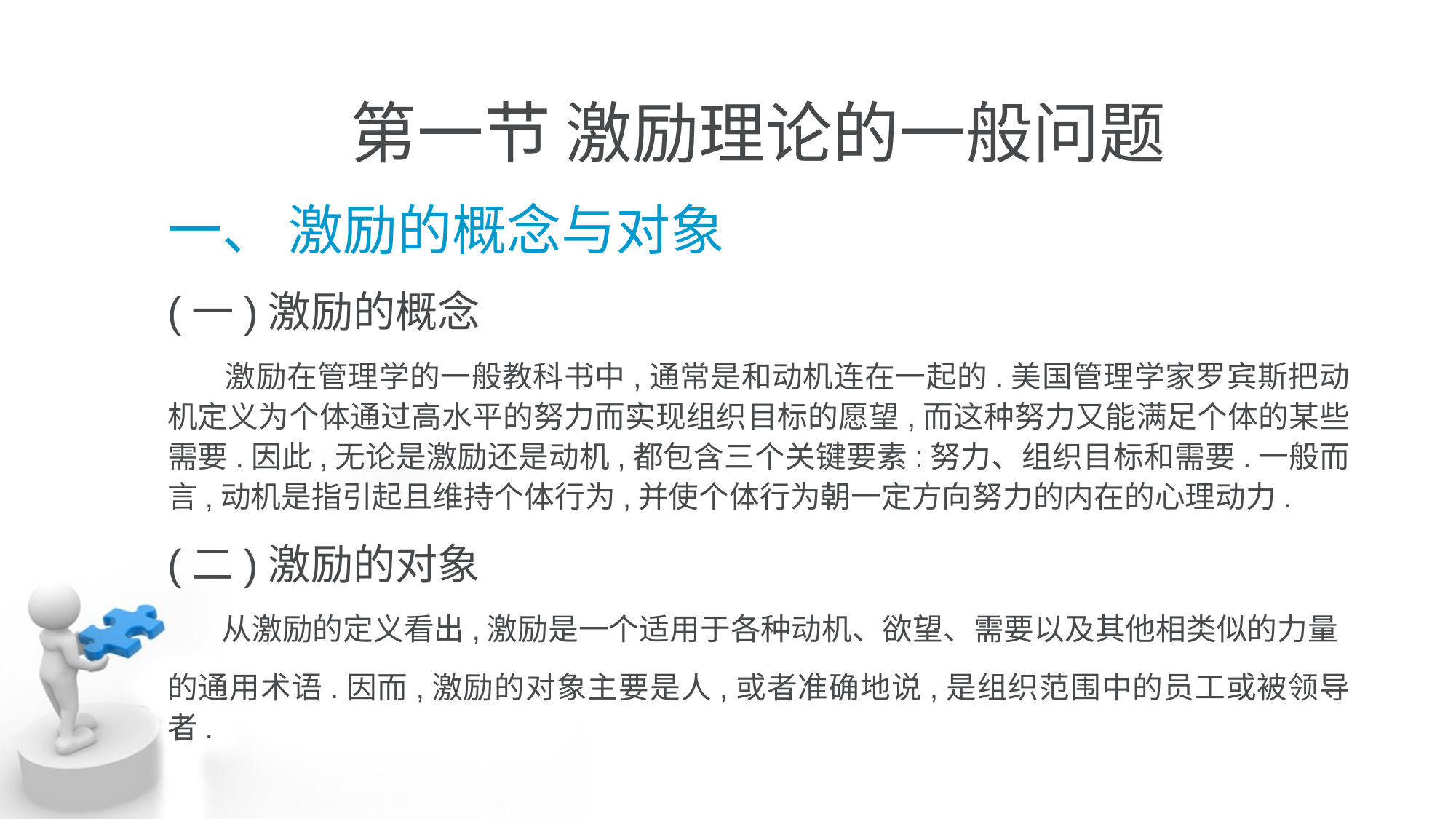

# 第一节 激励理论的一般问题
一、 激励的概念与对象
(一)激励的概念
       激励在管理学的一般教科书中,通常是和动机连在一起的.美国管理学家罗宾斯把动机定义为个体通过高水平的努力而实现组织目标的愿望,而这种努力又能满足个体的某些需要.因此,无论是激励还是动机,都包含三个关键要素:努力、组织目标和需要.一般而言,动机是指引起且维持个体行为,并使个体行为朝一定方向努力的内在的心理动力.
(二)激励的对象
       从激励的定义看出,激励是一个适用于各种动机、欲望、需要以及其他相类似的力量
的通用术语.因而,激励的对象主要是人,或者准确地说,是组织范围中的员工或被领导者.